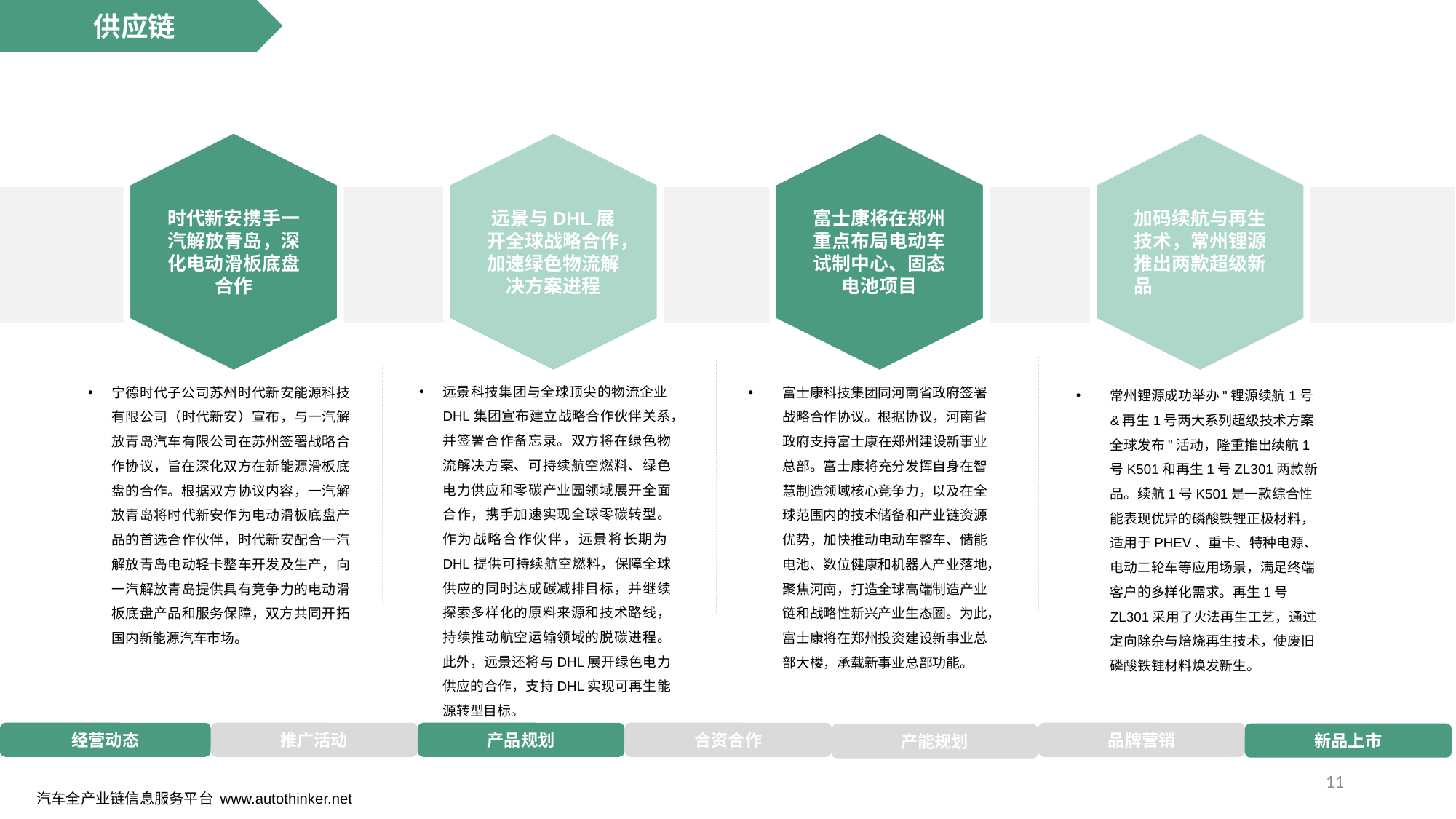

供应链
时代新安携手一汽解放青岛，深化电动滑板底盘合作
远景与DHL展开全球战略合作，加速绿色物流解决方案进程
富士康将在郑州重点布局电动车试制中心、固态电池项目
加码续航与再生技术，常州锂源推出两款超级新品

远景科技集团与全球顶尖的物流企业DHL集团宣布建立战略合作伙伴关系，并签署合作备忘录。双方将在绿色物流解决方案、可持续航空燃料、绿色电力供应和零碳产业园领域展开全面合作，携手加速实现全球零碳转型。作为战略合作伙伴，远景将长期为DHL提供可持续航空燃料，保障全球供应的同时达成碳减排目标，并继续探索多样化的原料来源和技术路线，持续推动航空运输领域的脱碳进程。此外，远景还将与DHL展开绿色电力供应的合作，支持DHL实现可再生能源转型目标。
宁德时代子公司苏州时代新安能源科技有限公司（时代新安）宣布，与一汽解放青岛汽车有限公司在苏州签署战略合作协议，旨在深化双方在新能源滑板底盘的合作。根据双方协议内容，一汽解放青岛将时代新安作为电动滑板底盘产品的首选合作伙伴，时代新安配合一汽解放青岛电动轻卡整车开发及生产，向一汽解放青岛提供具有竞争力的电动滑板底盘产品和服务保障，双方共同开拓国内新能源汽车市场。
富士康科技集团同河南省政府签署战略合作协议。根据协议，河南省政府支持富士康在郑州建设新事业总部。富士康将充分发挥自身在智慧制造领域核心竞争力，以及在全球范围内的技术储备和产业链资源优势，加快推动电动车整车、储能电池、数位健康和机器人产业落地，聚焦河南，打造全球高端制造产业链和战略性新兴产业生态圈。为此，富士康将在郑州投资建设新事业总部大楼，承载新事业总部功能。
常州锂源成功举办"锂源续航1号&再生1号两大系列超级技术方案全球发布"活动，隆重推出续航1号K501和再生1号ZL301两款新品。续航1号K501是一款综合性能表现优异的磷酸铁锂正极材料，适用于PHEV、重卡、特种电源、电动二轮车等应用场景，满足终端客户的多样化需求。再生1号ZL301采用了火法再生工艺，通过定向除杂与焙烧再生技术，使废旧磷酸铁锂材料焕发新生。
经营动态
推广活动
产品规划
合资合作
品牌营销
新品上市
产能规划
11
汽车全产业链信息服务平台 www.autothinker.net